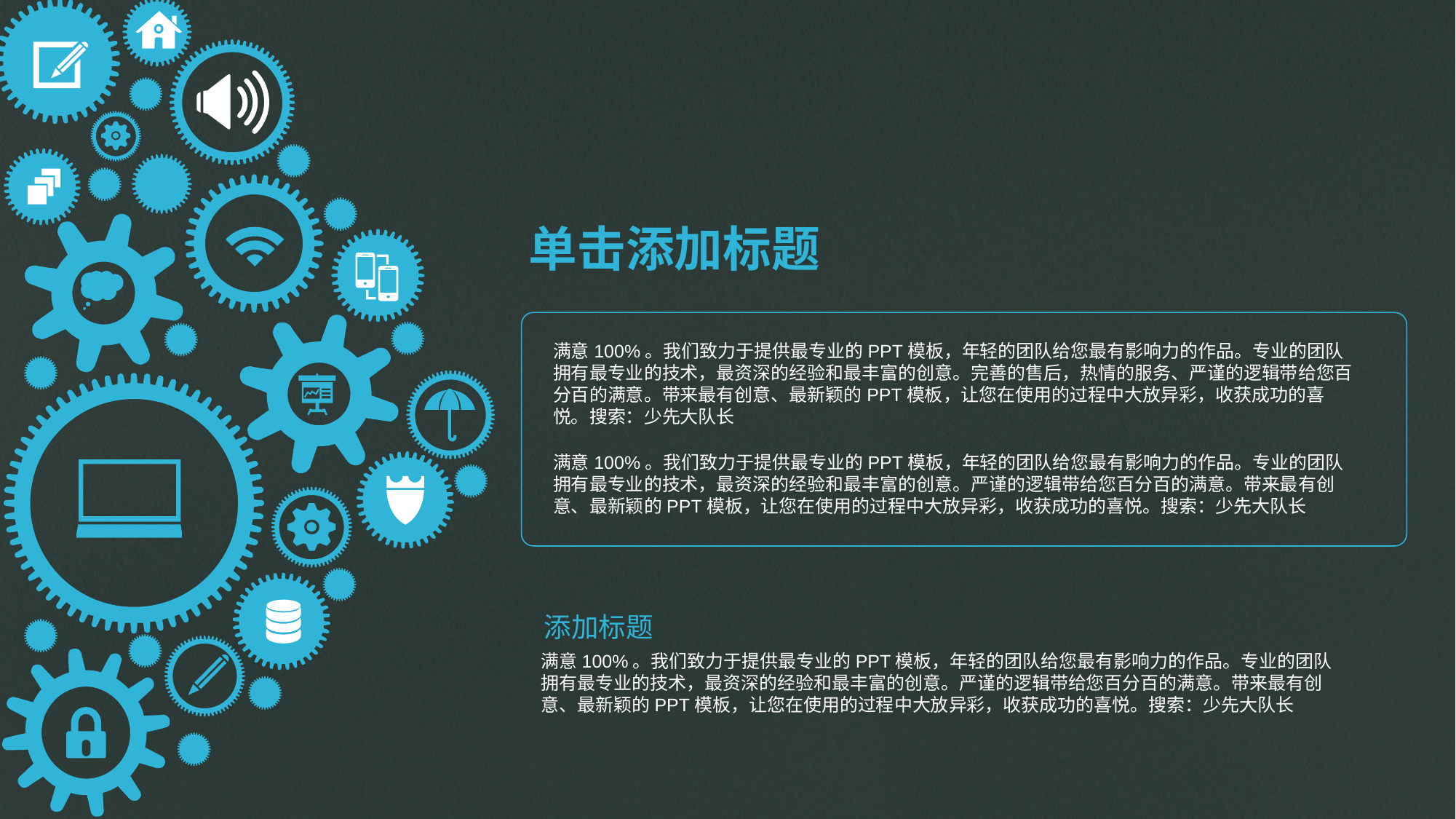

单击添加标题

满意100%。我们致力于提供最专业的PPT模板，年轻的团队给您最有影响力的作品。专业的团队拥有最专业的技术，最资深的经验和最丰富的创意。完善的售后，热情的服务、严谨的逻辑带给您百分百的满意。带来最有创意、最新颖的PPT模板，让您在使用的过程中大放异彩，收获成功的喜悦。搜索：少先大队长

满意100%。我们致力于提供最专业的PPT模板，年轻的团队给您最有影响力的作品。专业的团队拥有最专业的技术，最资深的经验和最丰富的创意。严谨的逻辑带给您百分百的满意。带来最有创意、最新颖的PPT模板，让您在使用的过程中大放异彩，收获成功的喜悦。搜索：少先大队长

添加标题

满意100%。我们致力于提供最专业的PPT模板，年轻的团队给您最有影响力的作品。专业的团队拥有最专业的技术，最资深的经验和最丰富的创意。严谨的逻辑带给您百分百的满意。带来最有创意、最新颖的PPT模板，让您在使用的过程中大放异彩，收获成功的喜悦。搜索：少先大队长